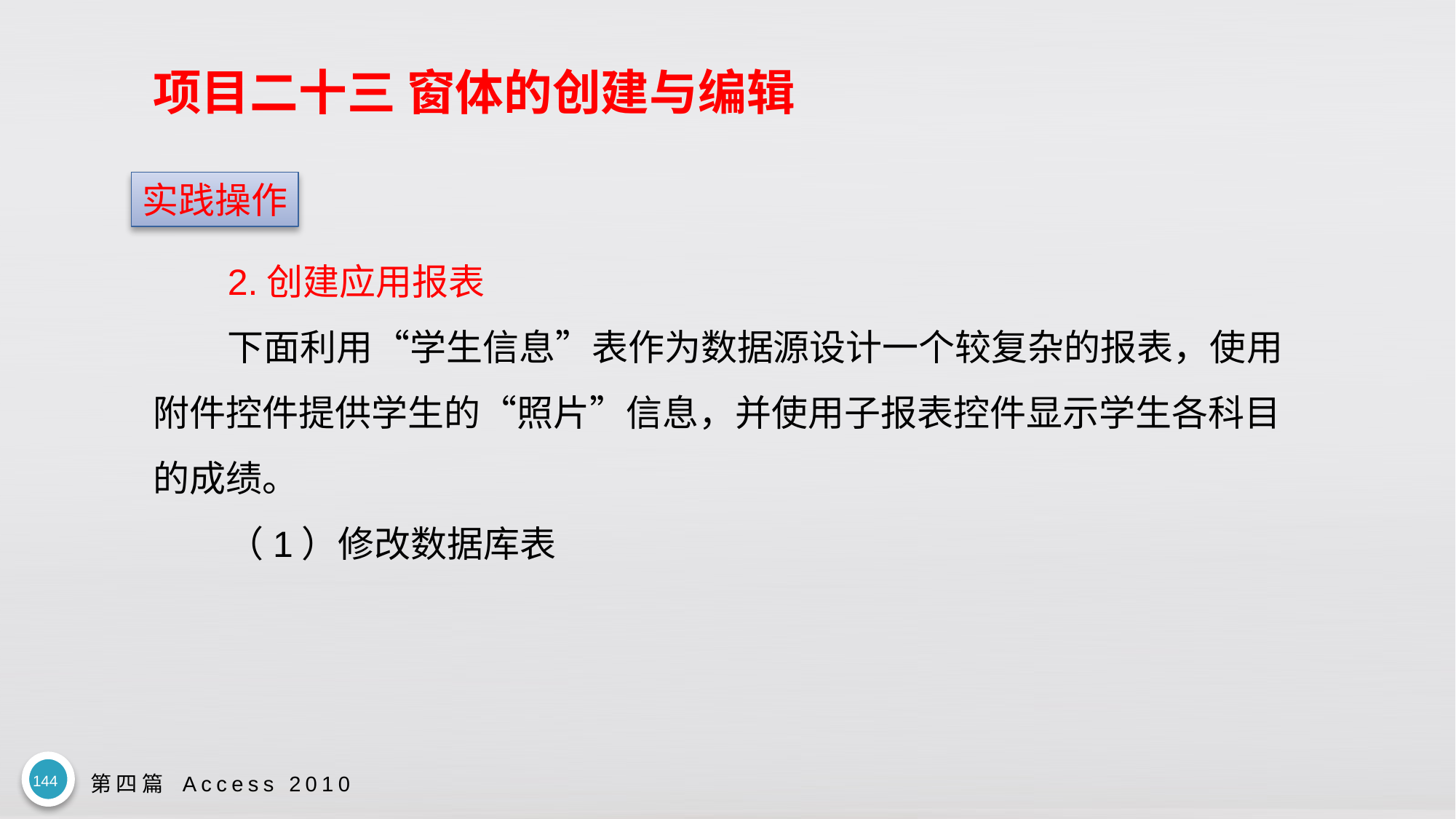

# 项目二十三 窗体的创建与编辑
实践操作
2.创建应用报表
下面利用“学生信息”表作为数据源设计一个较复杂的报表，使用附件控件提供学生的“照片”信息，并使用子报表控件显示学生各科目的成绩。
（1）修改数据库表
144